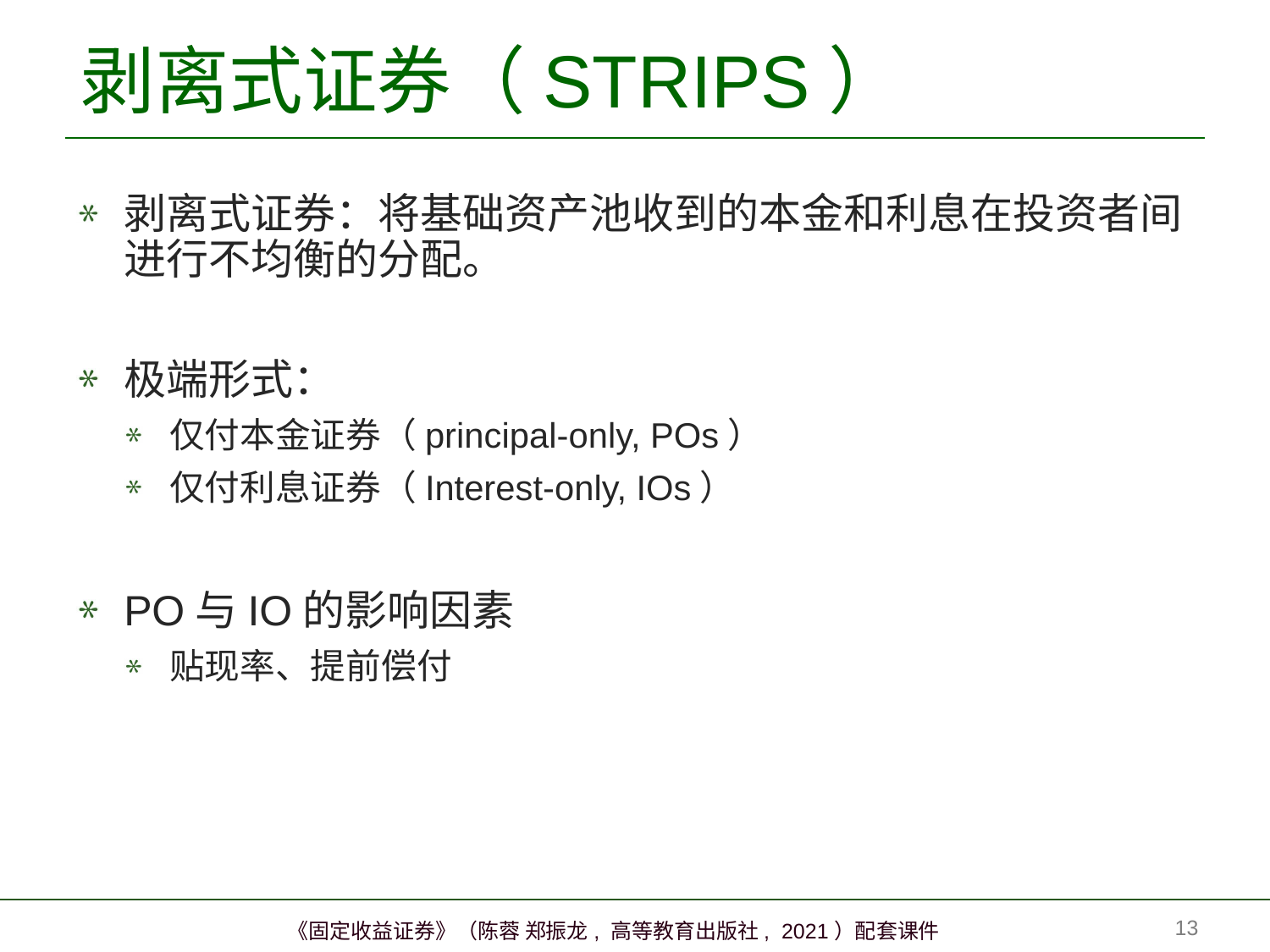

# 剥离式证券（STRIPS）
剥离式证券：将基础资产池收到的本金和利息在投资者间进行不均衡的分配。

极端形式：
仅付本金证券（principal-only, POs）
仅付利息证券（Interest-only, IOs）

PO与IO的影响因素
贴现率、提前偿付

13